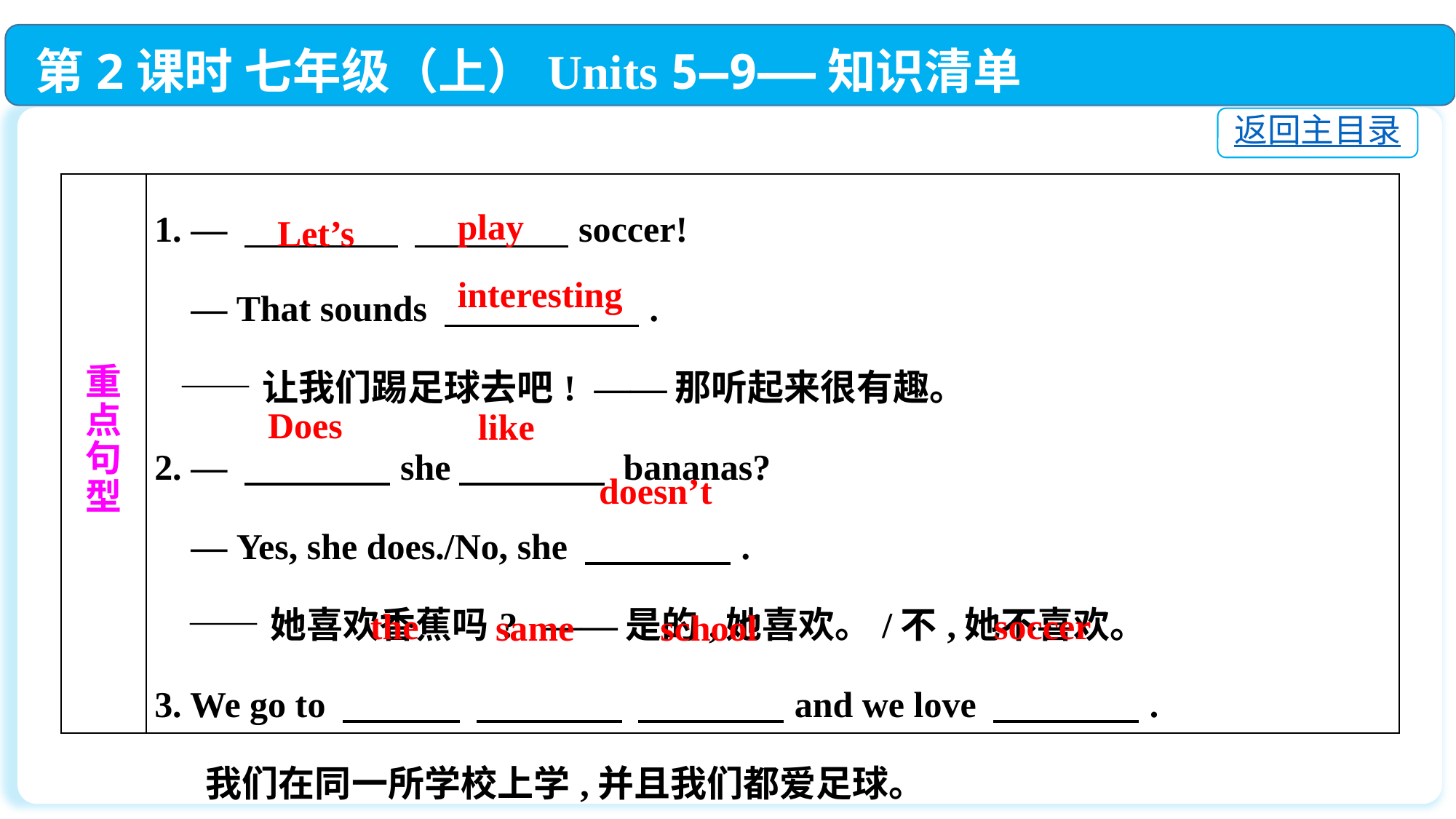

第2课时 七年级（上）Units 5—9——知识清单

返回主目录
| 重 点 句 型 | 1. — 　　　　 　　　　soccer!  — That sounds 　　　 　.  ——让我们踢足球去吧! ——那听起来很有趣。 2. — 　　　　she　　　　 bananas?  — Yes, she does./No, she 　　　　.  ——她喜欢香蕉吗? ——是的,她喜欢。/不,她不喜欢。 3. We go to 　　 　 　　　　 　　　　and we love 　　　　.  我们在同一所学校上学,并且我们都爱足球。 |
| --- | --- |
play
Let’s
interesting
Does
like
doesn’t
the
soccer
same
school